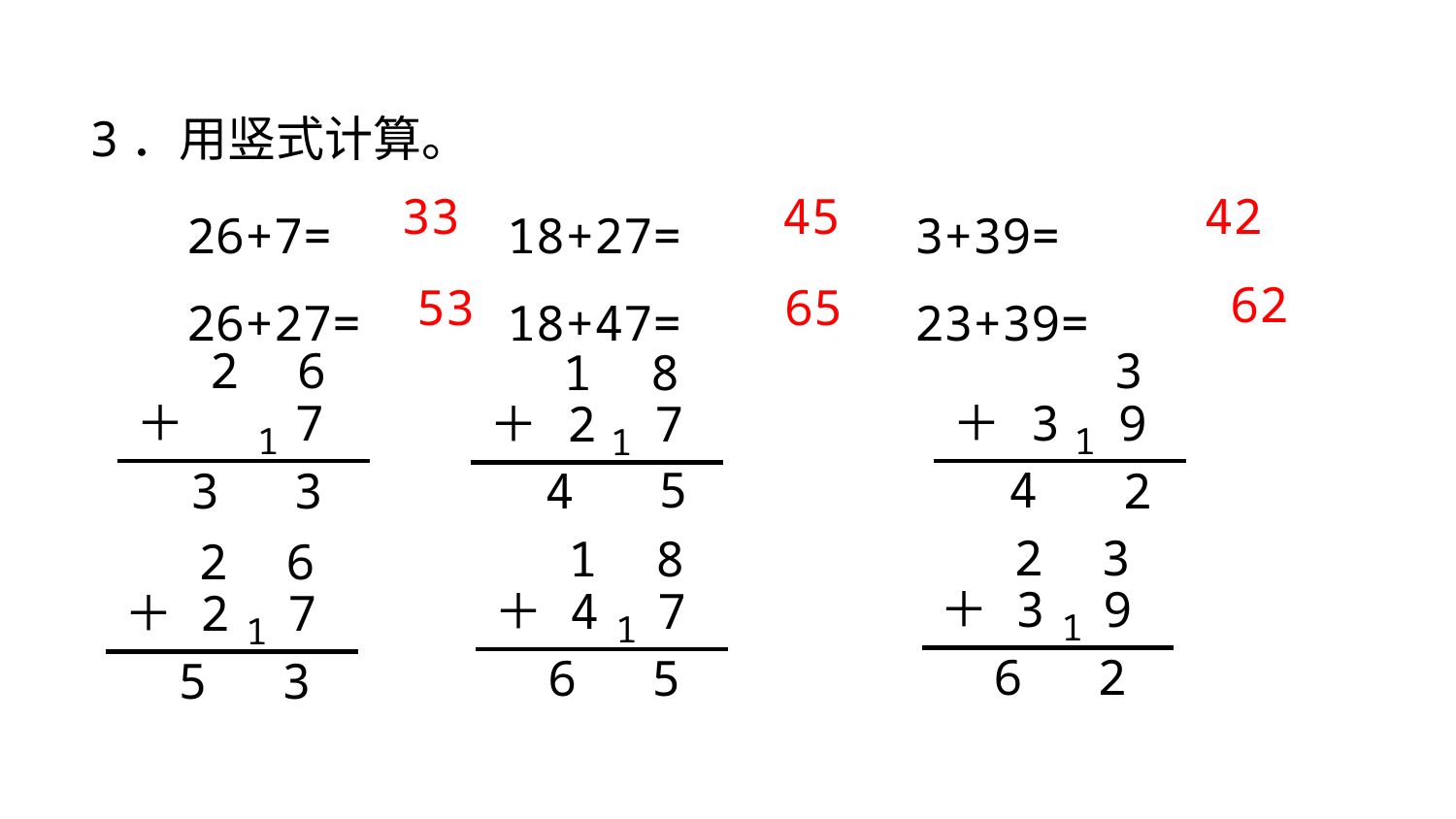

3．用竖式计算。
26+7=      18+27=        3+39=
26+27=     18+47=        23+39=
33
45
42
62
53
65
2  6
   3
1  8
＋
  7
＋
3  9
＋
2  7
1
1
1
5
4
3
3
4
2
2  3
1  8
2  6
＋
3  9
＋
4  7
＋
2  7
1
1
1
6
2
6
5
5
3